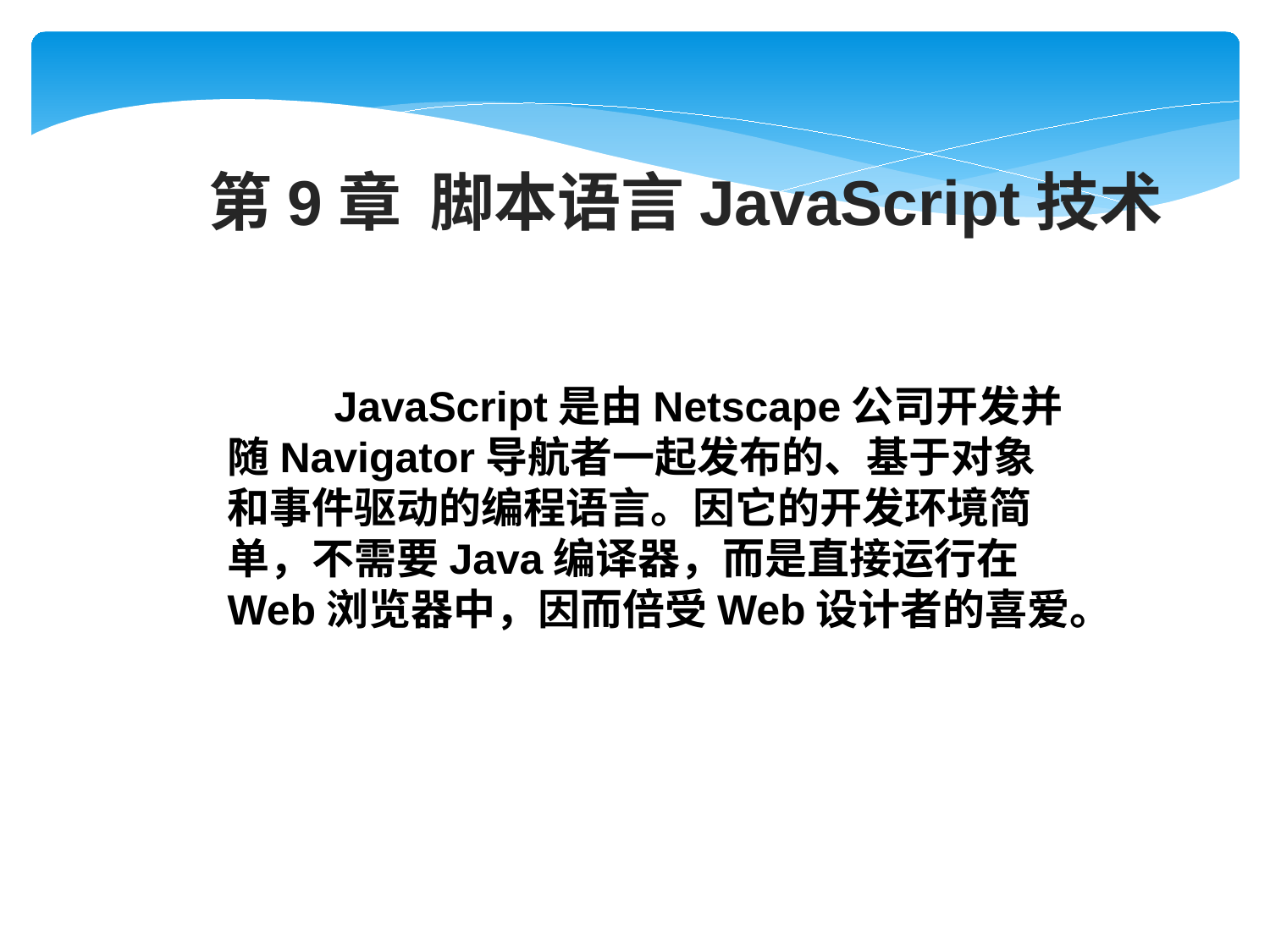

第9章  脚本语言JavaScript技术
         JavaScript是由Netscape公司开发并随Navigator导航者一起发布的、基于对象和事件驱动的编程语言。因它的开发环境简单，不需要Java编译器，而是直接运行在Web浏览器中，因而倍受Web设计者的喜爱。